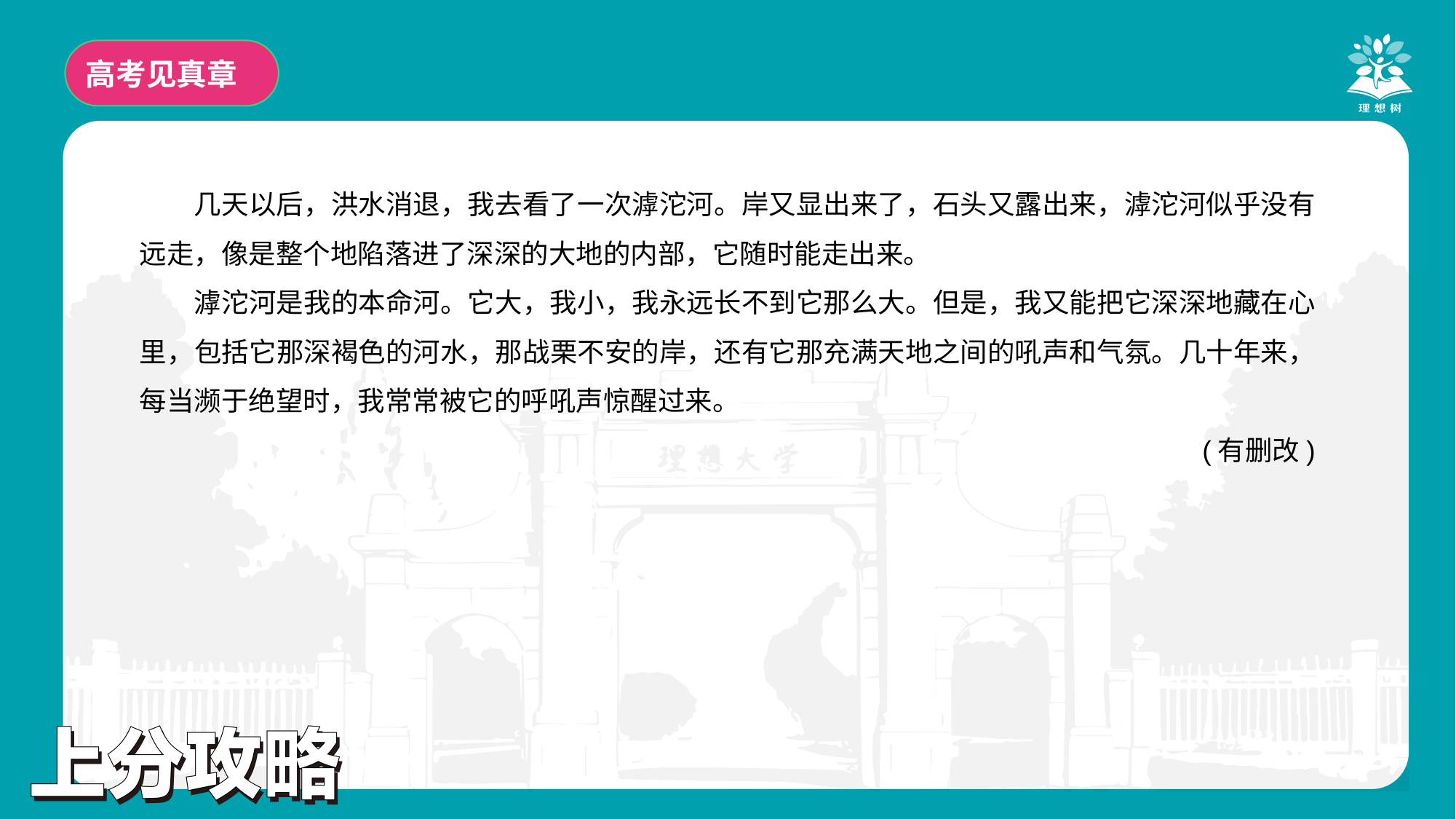

高考见真章
几天以后，洪水消退，我去看了一次滹沱河。岸又显出来了，石头又露出来，滹沱河似乎没有远走，像是整个地陷落进了深深的大地的内部，它随时能走出来。
滹沱河是我的本命河。它大，我小，我永远长不到它那么大。但是，我又能把它深深地藏在心里，包括它那深褐色的河水，那战栗不安的岸，还有它那充满天地之间的吼声和气氛。几十年来，每当濒于绝望时，我常常被它的呼吼声惊醒过来。
(有删改)